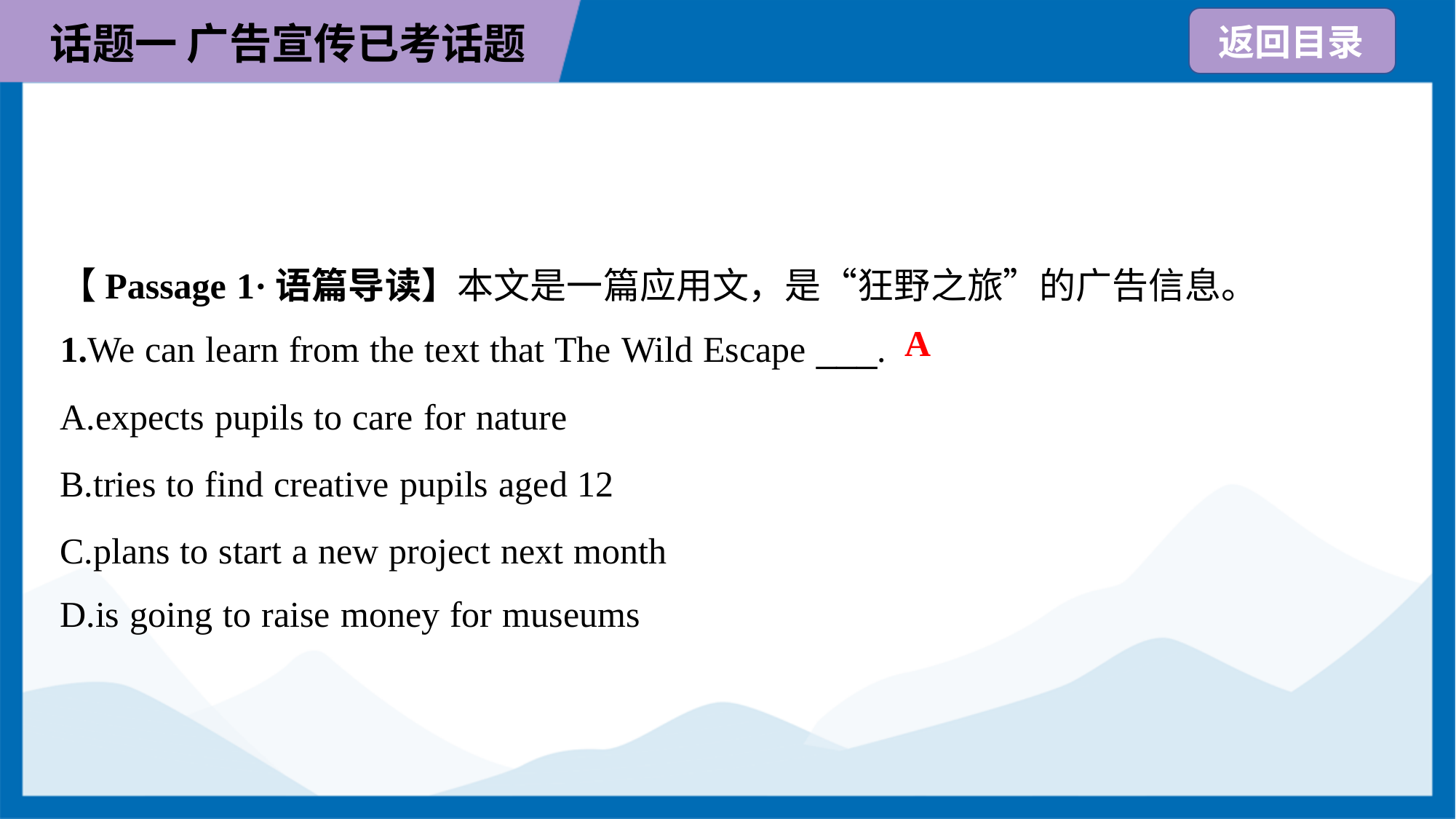

【Passage 1·语篇导读】本文是一篇应用文，是“狂野之旅”的广告信息。
A
1.We can learn from the text that The Wild Escape ___.
A.expects pupils to care for nature
B.tries to find creative pupils aged 12
C.plans to start a new project next month
D.is going to raise money for museums